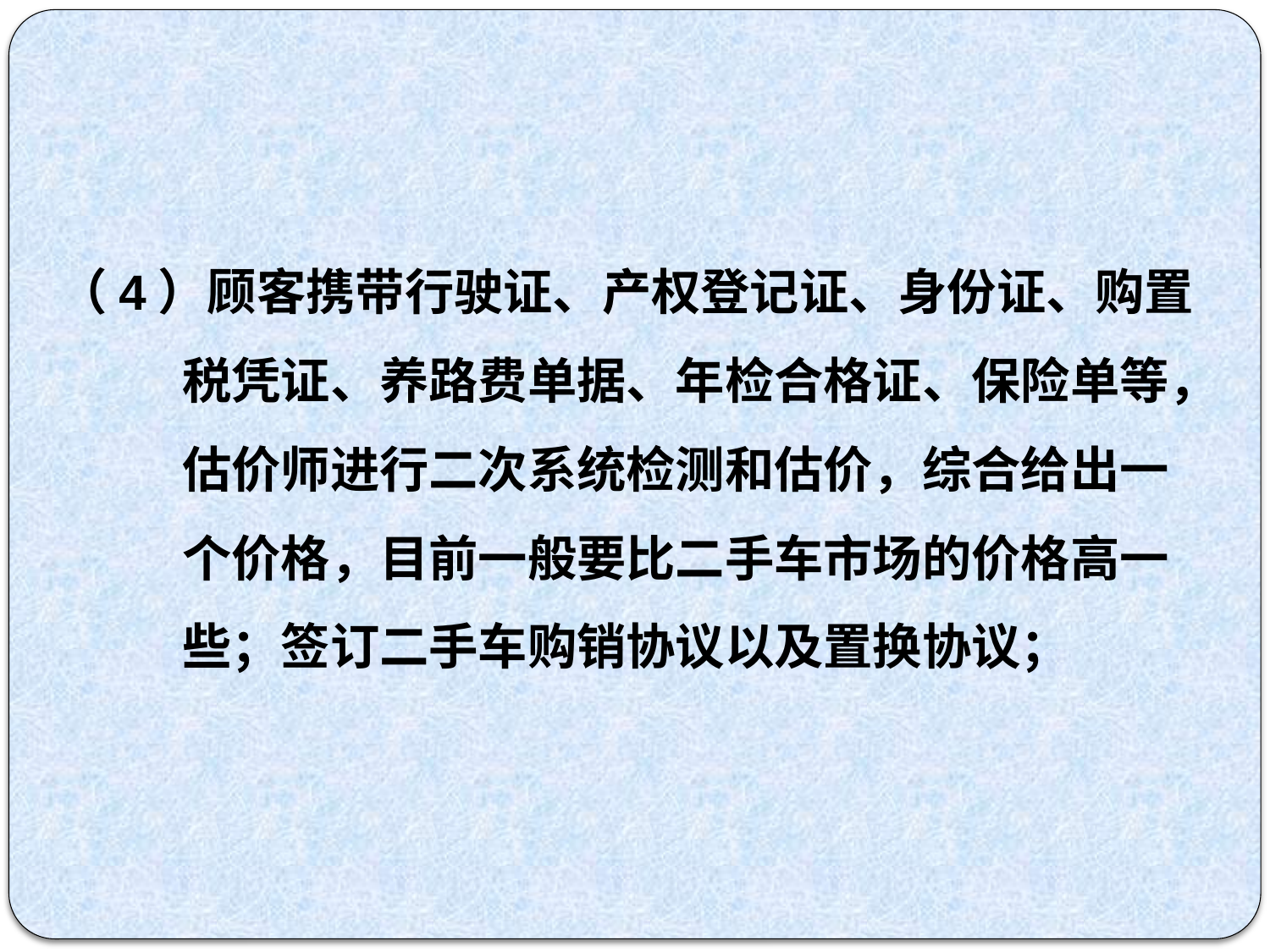

（4）顾客携带行驶证、产权登记证、身份证、购置税凭证、养路费单据、年检合格证、保险单等，估价师进行二次系统检测和估价，综合给出一个价格，目前一般要比二手车市场的价格高一些；签订二手车购销协议以及置换协议；